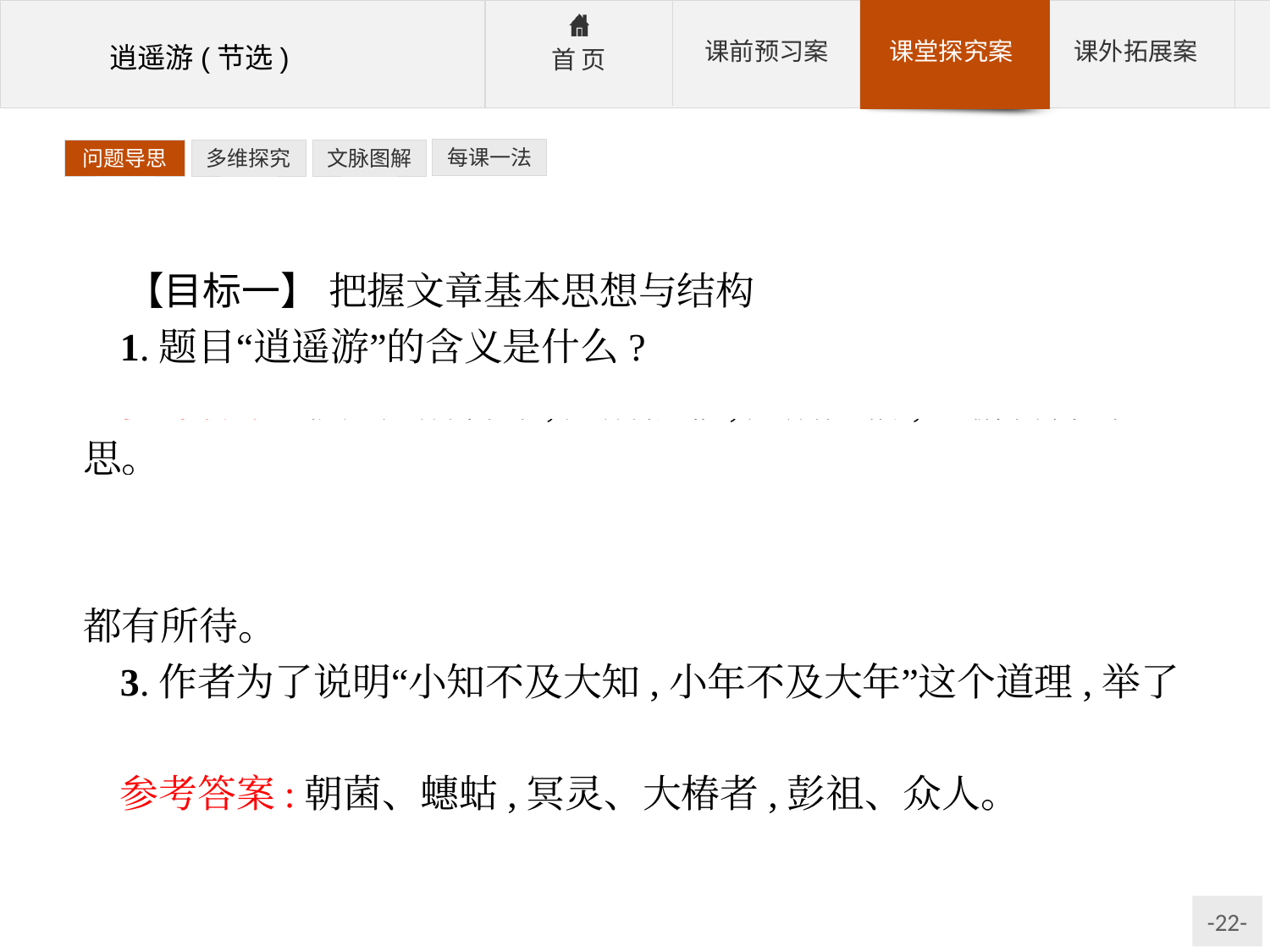

每课一法
问题导思
多维探究
文脉图解
【目标一】 把握文章基本思想与结构
1.题目“逍遥游”的含义是什么?
参考答案:就是无所羁绊,无所依靠,无所凭借,悠游自得的意思。
2.课文1~4段集中写了什么内容?表达了怎样的观点?
参考答案:以大鹏、野马、尘埃、蜩与学鸠为例,集中阐释万物都有所待。
3.作者为了说明“小知不及大知,小年不及大年”这个道理,举了哪些例子?
参考答案:朝菌、蟪蛄,冥灵、大椿者,彭祖、众人。